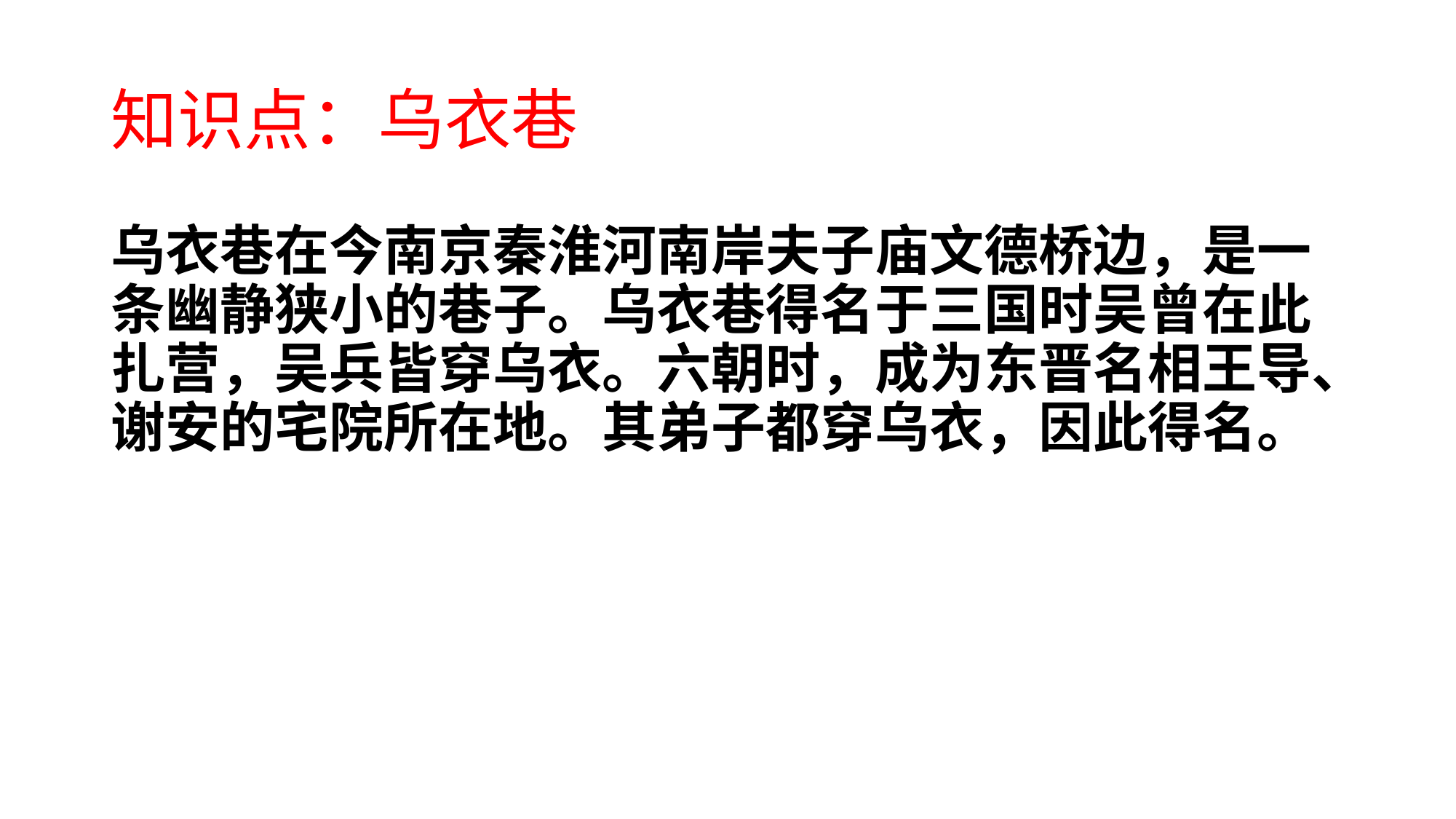

# 知识点：乌衣巷
乌衣巷在今南京秦淮河南岸夫子庙文德桥边，是一条幽静狭小的巷子。乌衣巷得名于三国时吴曾在此扎营，吴兵皆穿乌衣。六朝时，成为东晋名相王导、谢安的宅院所在地。其弟子都穿乌衣，因此得名。